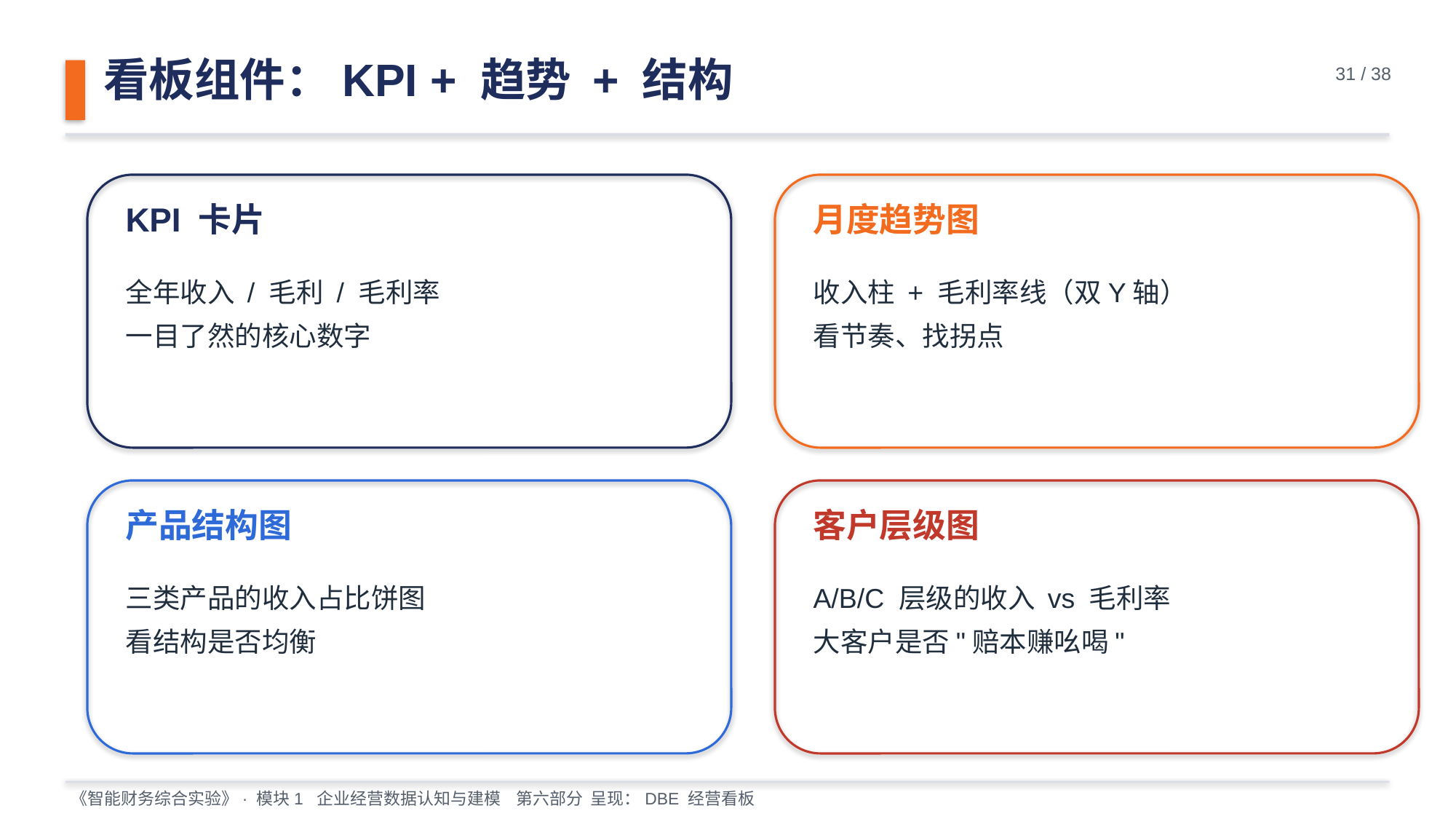

看板组件：KPI + 趋势 + 结构

31 / 38

KPI 卡片
月度趋势图
全年收入 / 毛利 / 毛利率
一目了然的核心数字
收入柱 + 毛利率线（双Y轴）
看节奏、找拐点

产品结构图
客户层级图
三类产品的收入占比饼图
看结构是否均衡
A/B/C 层级的收入 vs 毛利率
大客户是否"赔本赚吆喝"

《智能财务综合实验》· 模块1  企业经营数据认知与建模    第六部分  呈现：DBE 经营看板